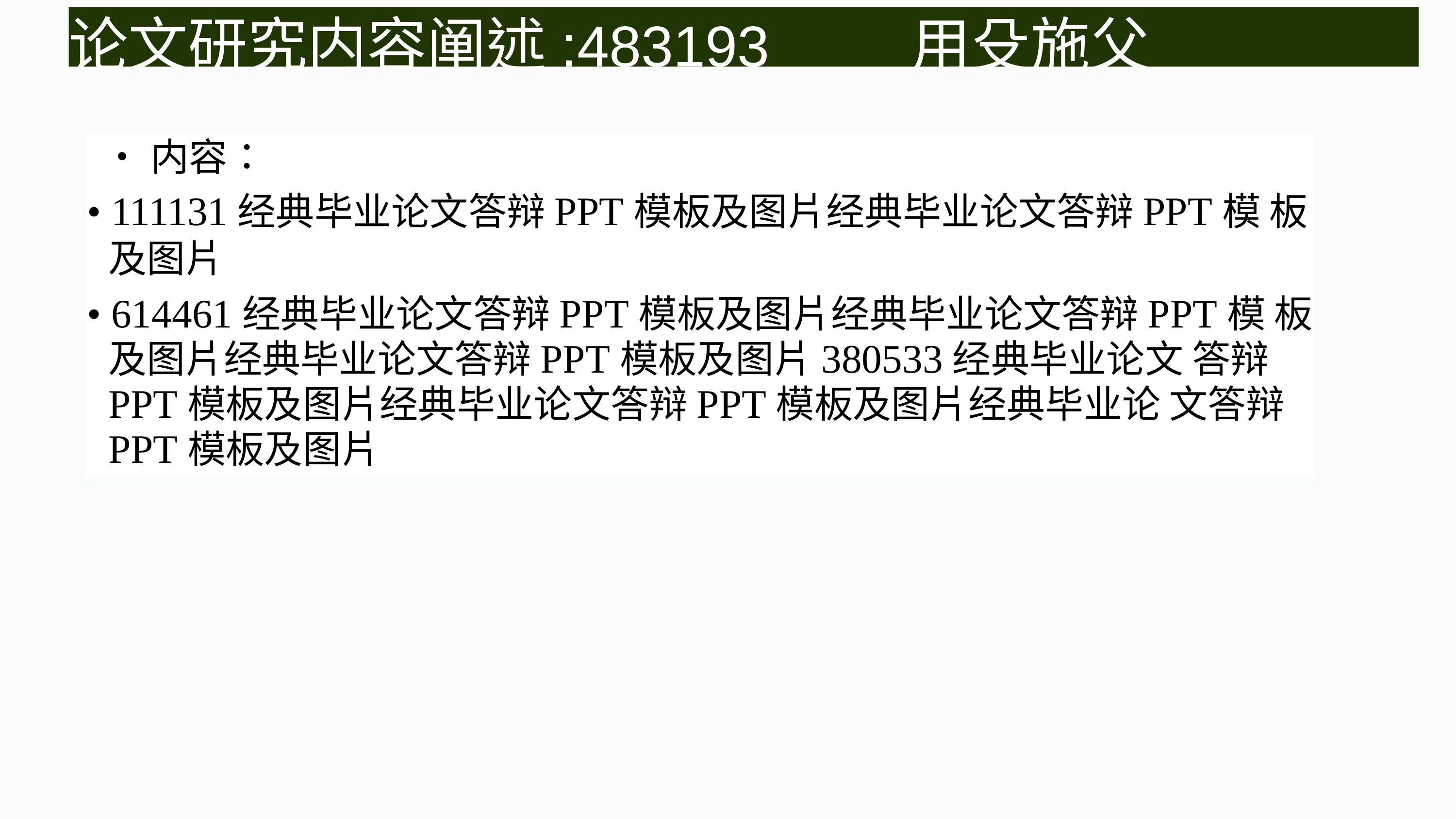

论文研究内容阐述:483193        用殳施父
•内容：
• 111131经典毕业论文答辩PPT模板及图片经典毕业论文答辩PPT模 板及图片
• 614461经典毕业论文答辩PPT模板及图片经典毕业论文答辩PPT模 板及图片经典毕业论文答辩PPT模板及图片380533经典毕业论文 答辩PPT模板及图片经典毕业论文答辩PPT模板及图片经典毕业论 文答辩PPT模板及图片